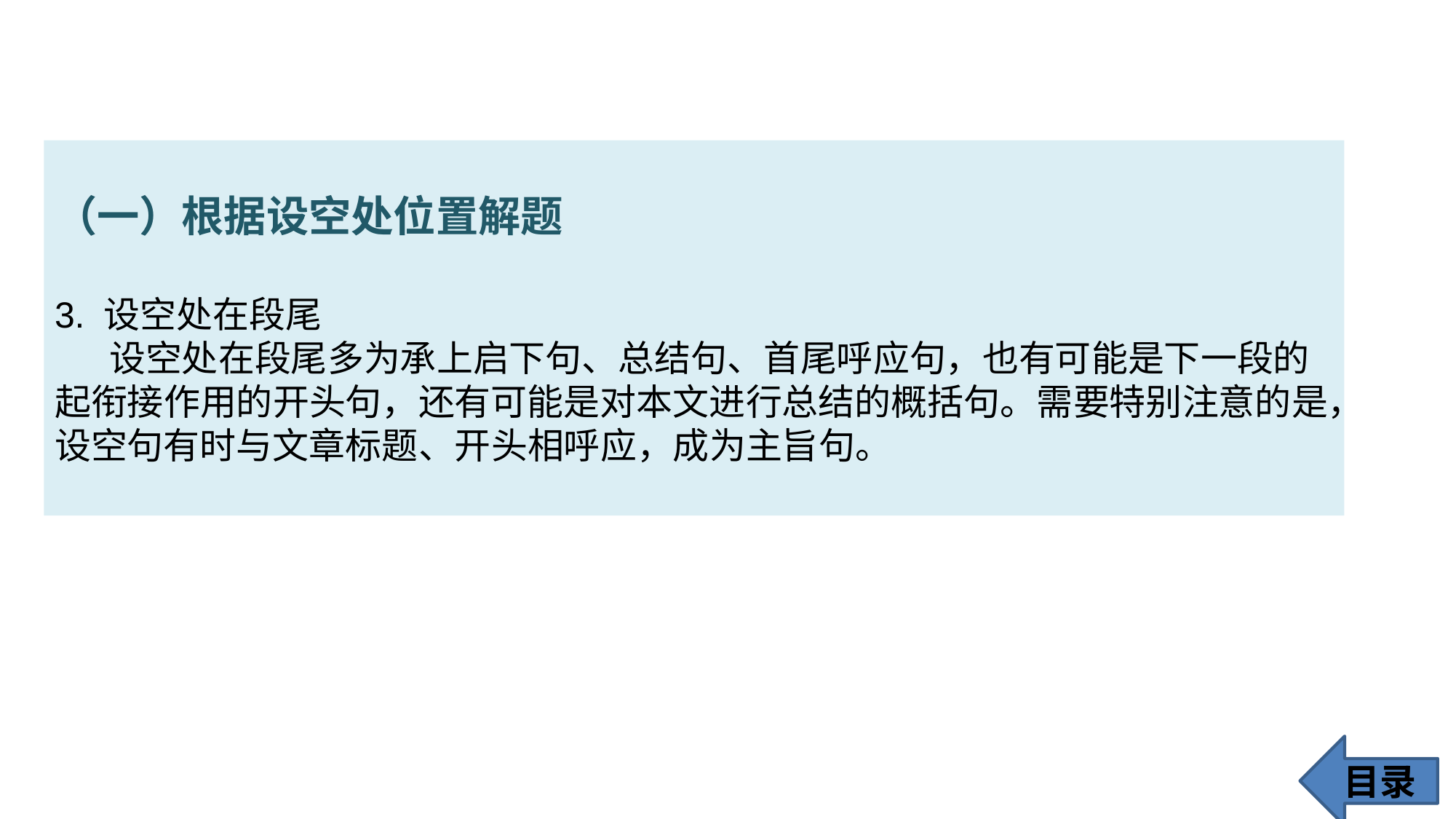

（一）根据设空处位置解题

3. 设空处在段尾
设空处在段尾多为承上启下句、总结句、首尾呼应句，也有可能是下一段的起衔接作用的开头句，还有可能是对本文进行总结的概括句。需要特别注意的是，设空句有时与文章标题、开头相呼应，成为主旨句。
目录